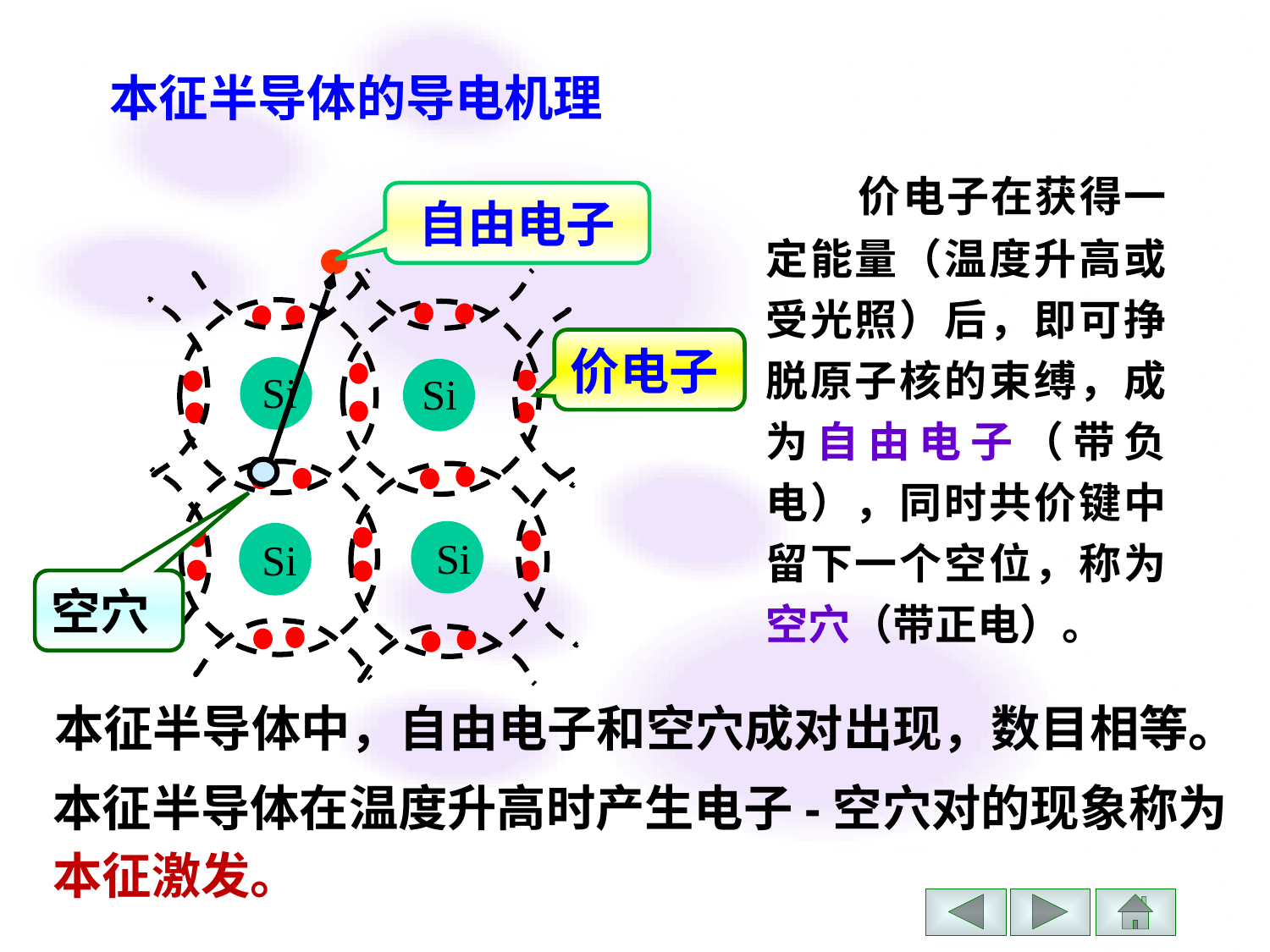

本征半导体的导电机理
      价电子在获得一定能量（温度升高或受光照）后，即可挣脱原子核的束缚，成为自由电子（带负电），同时共价键中留下一个空位，称为空穴（带正电）。
自由电子

 Si
 Si

 Si

 Si

价电子
空穴
本征半导体中，自由电子和空穴成对出现，数目相等。
本征半导体在温度升高时产生电子-空穴对的现象称为本征激发。